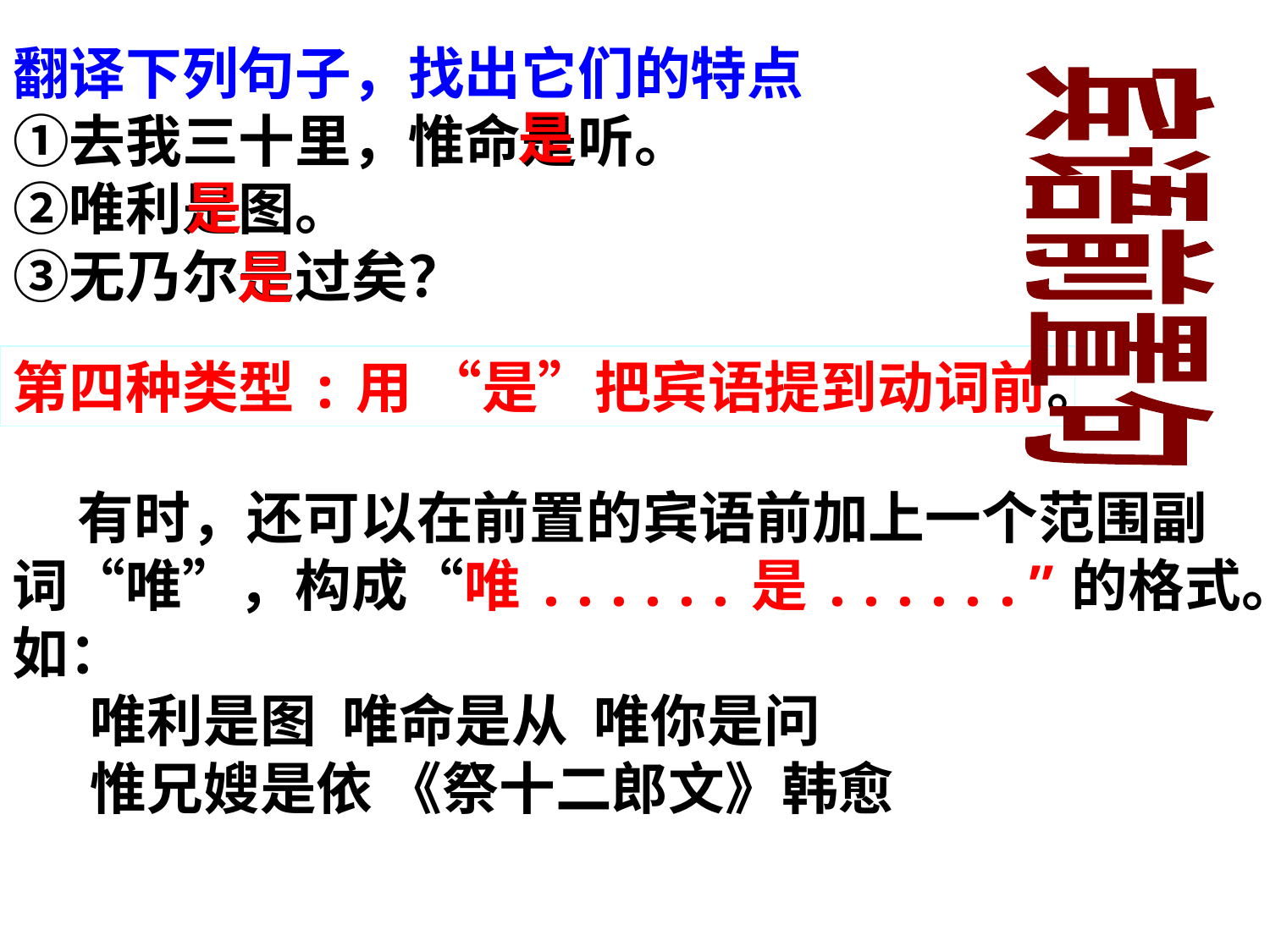

# 翻译下列句子，找出它们的特点 ①去我三十里，惟命是听。 ②唯利是图。 ③无乃尔是过矣？
是
是
宾语前置句
是
第四种类型:用 “是”把宾语提到动词前。
    有时，还可以在前置的宾语前加上一个范围副词“唯”，构成“唯......是......”的格式。如：
     唯利是图  唯命是从  唯你是问
     惟兄嫂是依 《祭十二郎文》韩愈